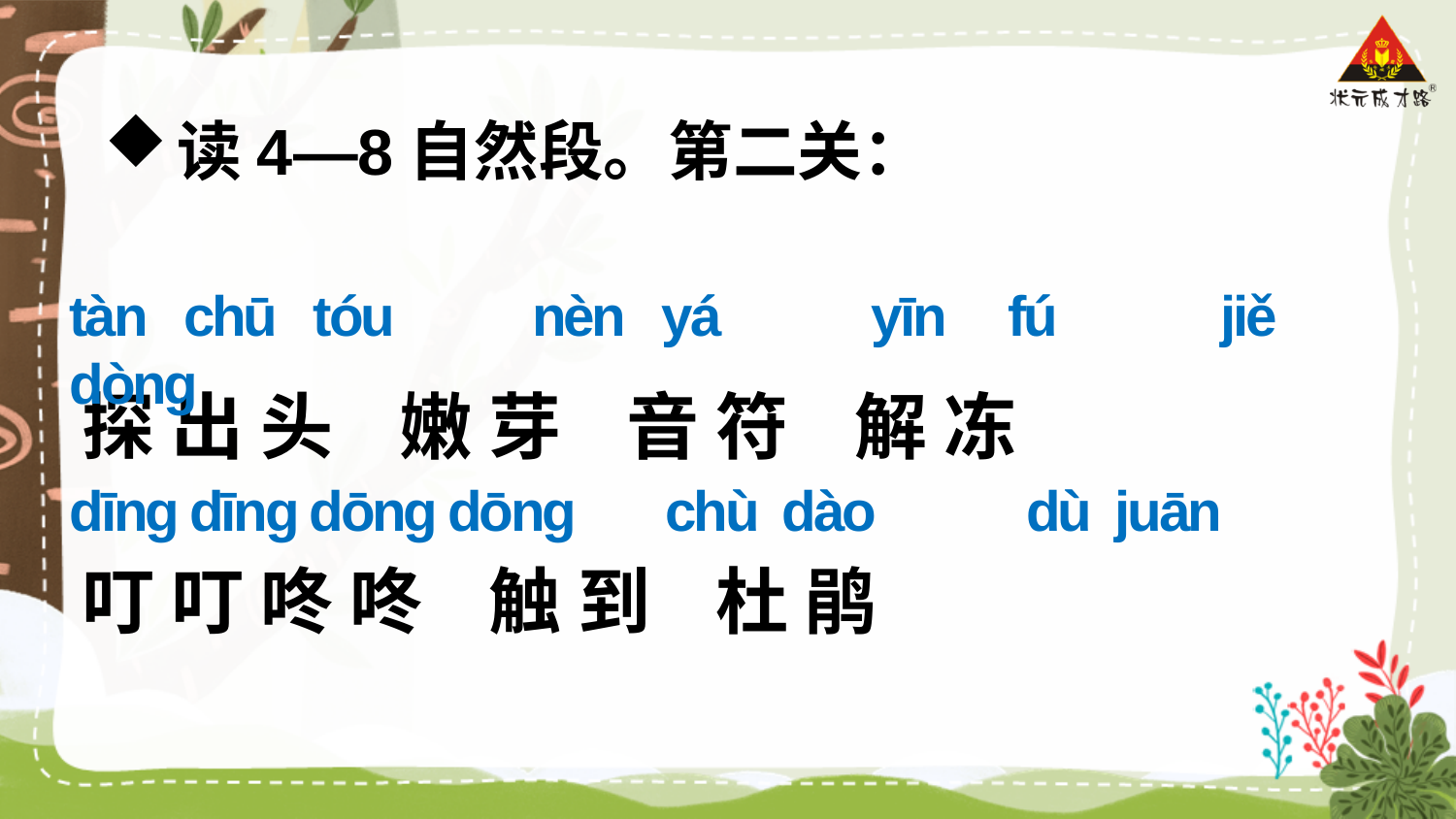

读4—8自然段。第二关：
tàn   chū   tóu           nèn   yá            yīn     fú             jiě  dòng
探 出 头    嫩 芽    音 符    解 冻
叮 叮 咚 咚    触 到    杜 鹃
dīng dīng dōng dōng       chù  dào            dù  juān